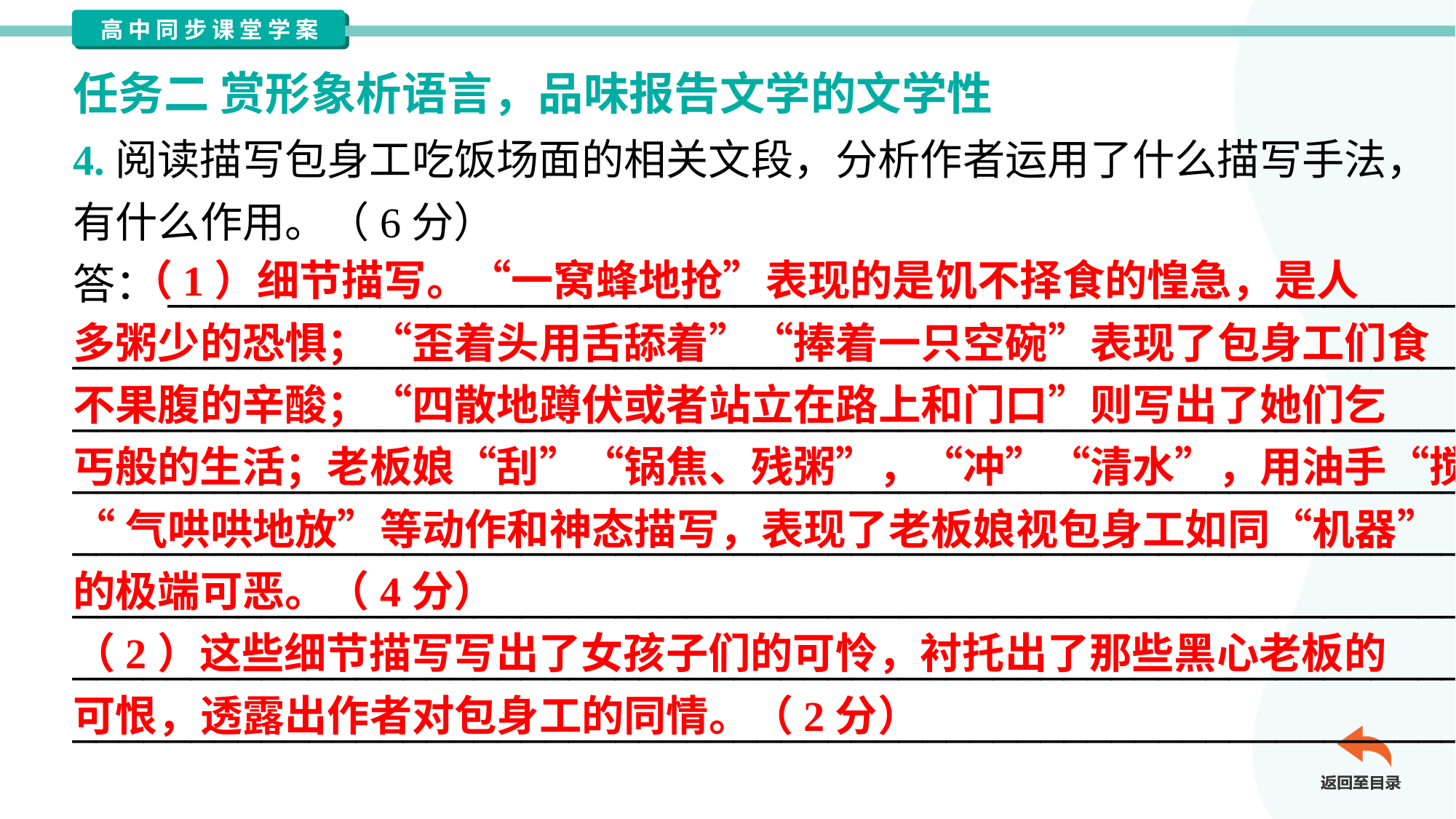

任务二 赏形象析语言，品味报告文学的文学性
4.阅读描写包身工吃饭场面的相关文段，分析作者运用了什么描写手法，
有什么作用。（6分）
答：_________________________________________________________
_____________________________________________________________
_____________________________________________________________
_____________________________________________________________
_____________________________________________________________
_____________________________________________________________
_____________________________________________________________
_____________________________________________________________
     （1）细节描写。“一窝蜂地抢”表现的是饥不择食的惶急，是人
多粥少的恐惧；“歪着头用舌舔着”“捧着一只空碗”表现了包身工们食
不果腹的辛酸；“四散地蹲伏或者站立在路上和门口”则写出了她们乞
丐般的生活；老板娘“刮”“锅焦、残粥”，“冲”“清水”，用油手“搅拌”，
“气哄哄地放”等动作和神态描写，表现了老板娘视包身工如同“机器”
的极端可恶。（4分）
（2）这些细节描写写出了女孩子们的可怜，衬托出了那些黑心老板的
可恨，透露出作者对包身工的同情。（2分）